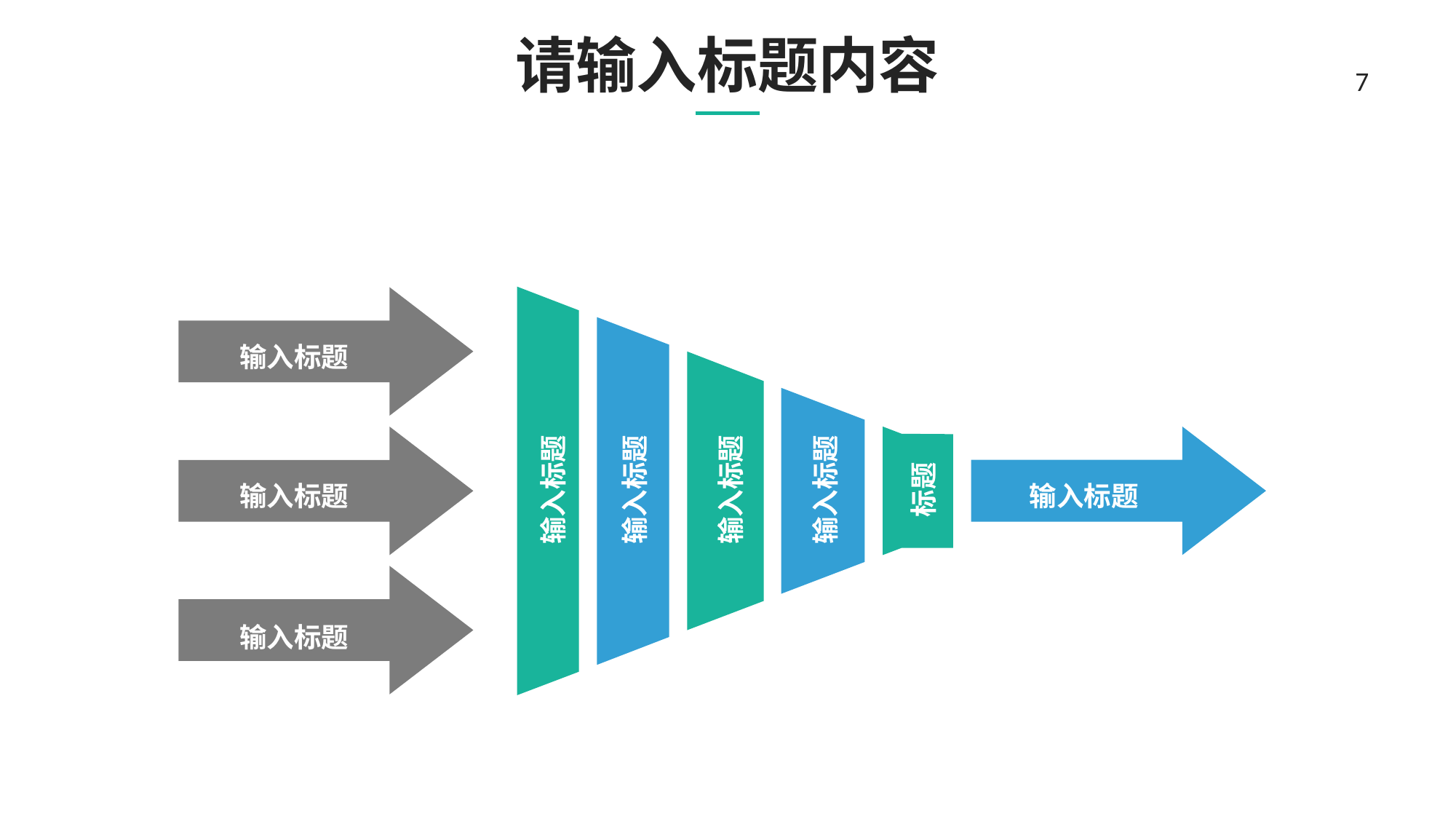

# 请输入标题内容
7

输入标题

输入标题
输入标题
输入标题
输入标题
标题
输入标题
输入标题

输入标题